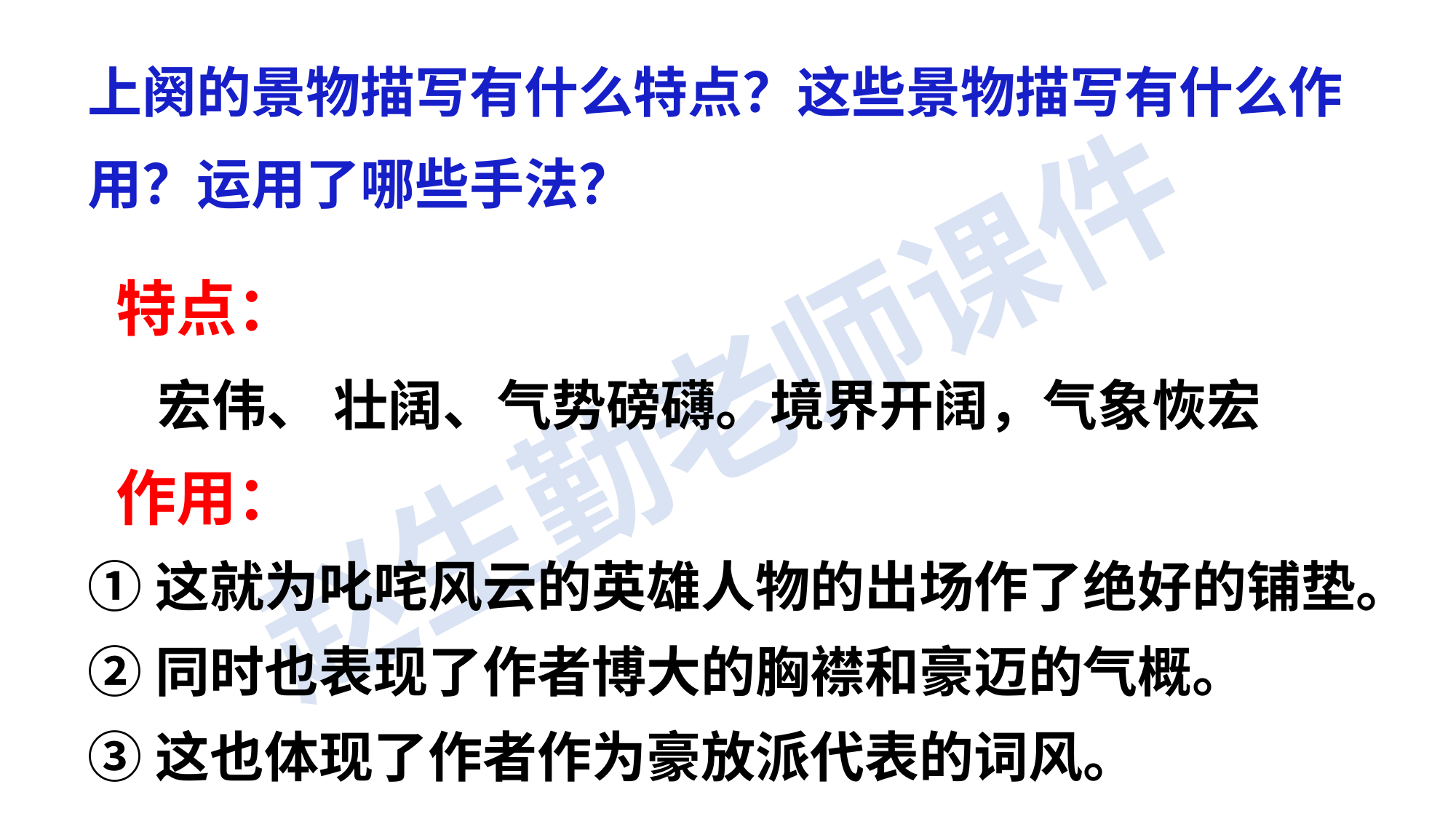

上阕的景物描写有什么特点？这些景物描写有什么作用？运用了哪些手法？

 特点：
    宏伟、 壮阔、气势磅礴。境界开阔，气象恢宏
 作用：
①这就为叱咤风云的英雄人物的出场作了绝好的铺垫。
②同时也表现了作者博大的胸襟和豪迈的气概。
③这也体现了作者作为豪放派代表的词风。